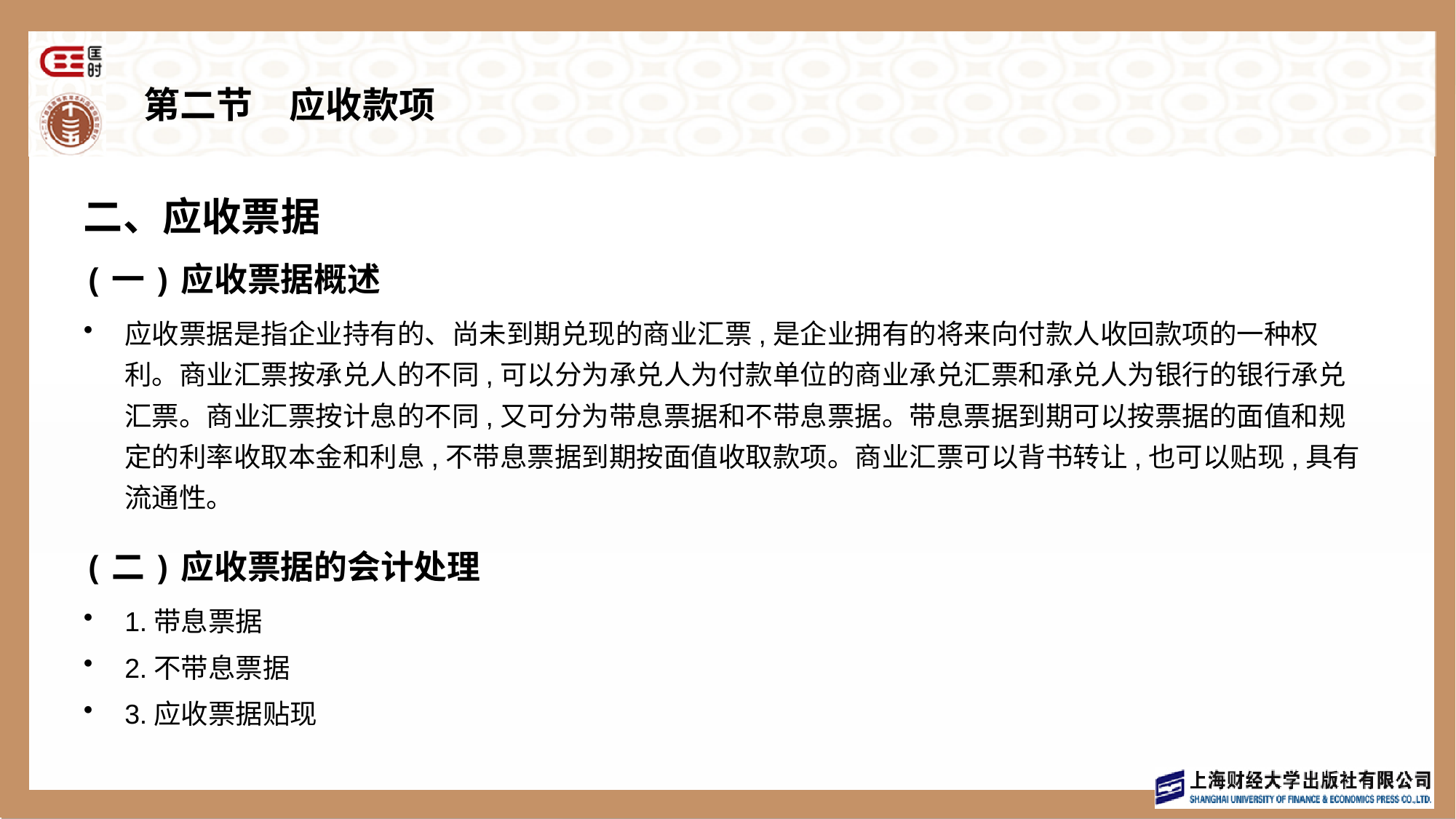

# 第二节　应收款项
二、应收票据
(一)应收票据概述
应收票据是指企业持有的、尚未到期兑现的商业汇票,是企业拥有的将来向付款人收回款项的一种权利。商业汇票按承兑人的不同,可以分为承兑人为付款单位的商业承兑汇票和承兑人为银行的银行承兑汇票。商业汇票按计息的不同,又可分为带息票据和不带息票据。带息票据到期可以按票据的面值和规定的利率收取本金和利息,不带息票据到期按面值收取款项。商业汇票可以背书转让,也可以贴现,具有流通性。
(二)应收票据的会计处理
1.带息票据
2.不带息票据
3.应收票据贴现